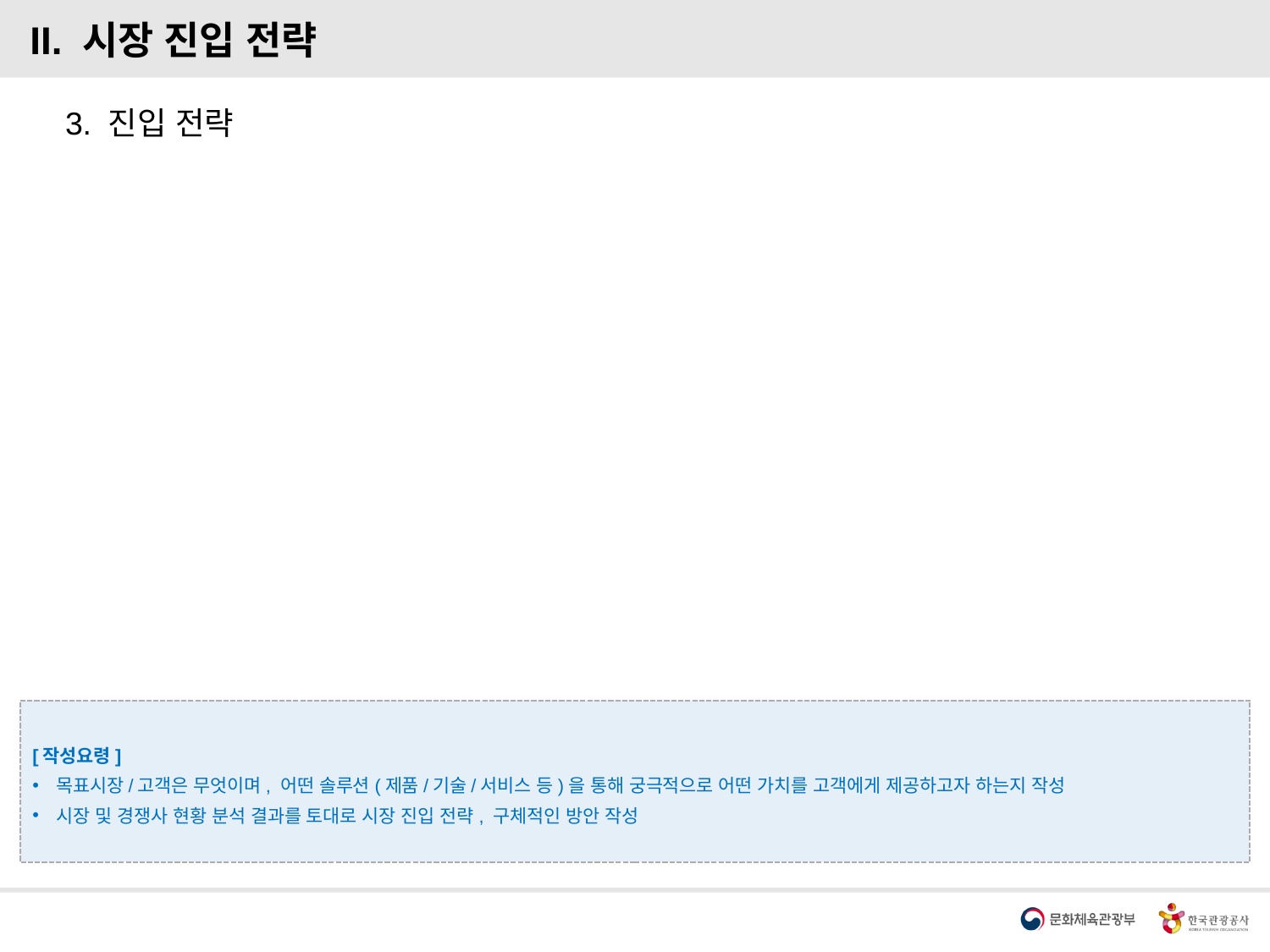

II. 시장 진입 전략
3. 진입 전략
[작성요령]
목표시장/고객은 무엇이며, 어떤 솔루션(제품/기술/서비스 등)을 통해 궁극적으로 어떤 가치를 고객에게 제공하고자 하는지 작성
시장 및 경쟁사 현황 분석 결과를 토대로 시장 진입 전략, 구체적인 방안 작성